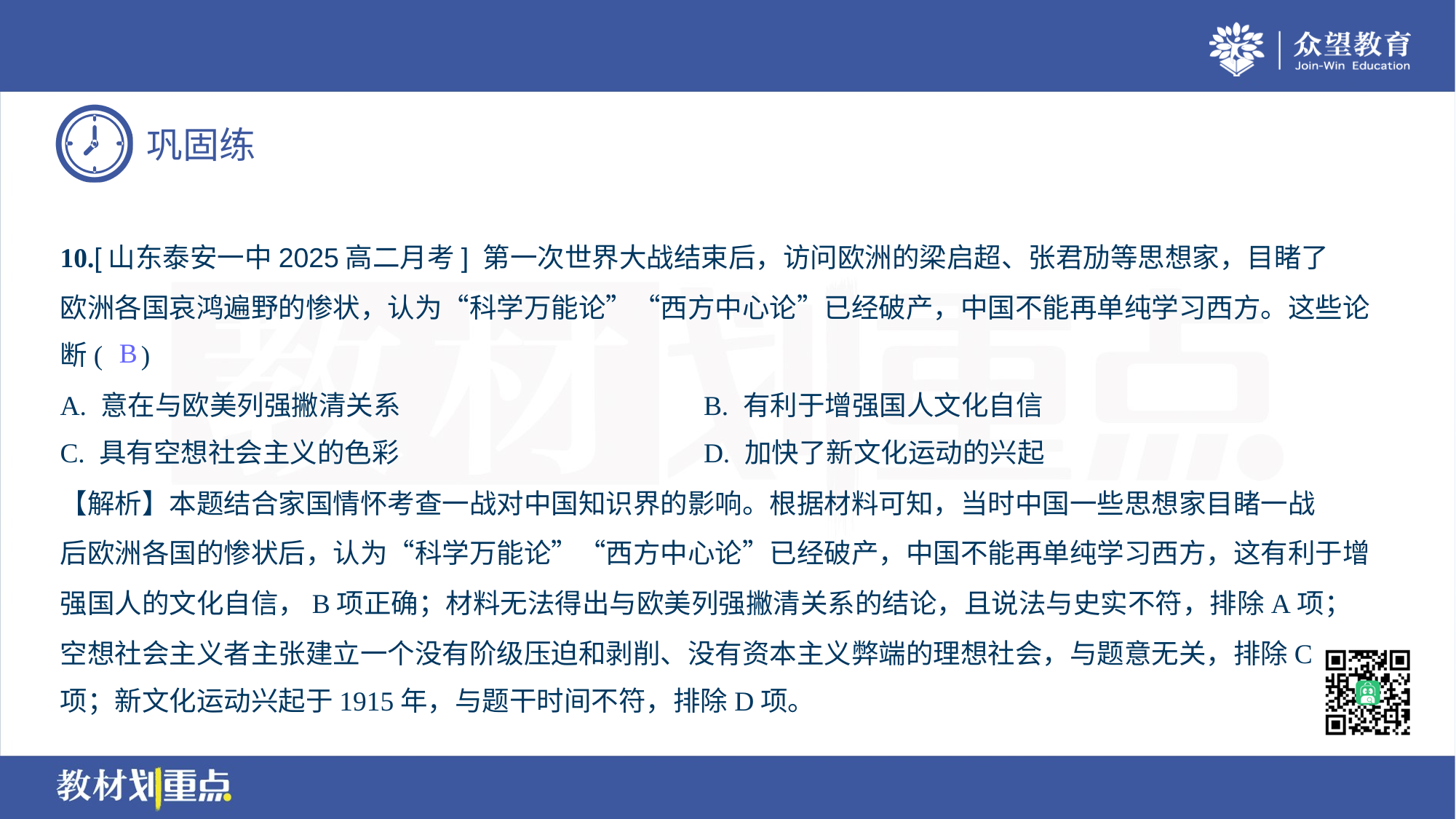

10.[山东泰安一中2025高二月考] 第一次世界大战结束后，访问欧洲的梁启超、张君劢等思想家，目睹了
欧洲各国哀鸿遍野的惨状，认为“科学万能论”“西方中心论”已经破产，中国不能再单纯学习西方。这些论
断(     )
B
A. 意在与欧美列强撇清关系	B. 有利于增强国人文化自信
C. 具有空想社会主义的色彩	D. 加快了新文化运动的兴起
【解析】本题结合家国情怀考查一战对中国知识界的影响。根据材料可知，当时中国一些思想家目睹一战
后欧洲各国的惨状后，认为“科学万能论”“西方中心论”已经破产，中国不能再单纯学习西方，这有利于增
强国人的文化自信，B项正确；材料无法得出与欧美列强撇清关系的结论，且说法与史实不符，排除A项；
空想社会主义者主张建立一个没有阶级压迫和剥削、没有资本主义弊端的理想社会，与题意无关，排除C
项；新文化运动兴起于1915年，与题干时间不符，排除D项。